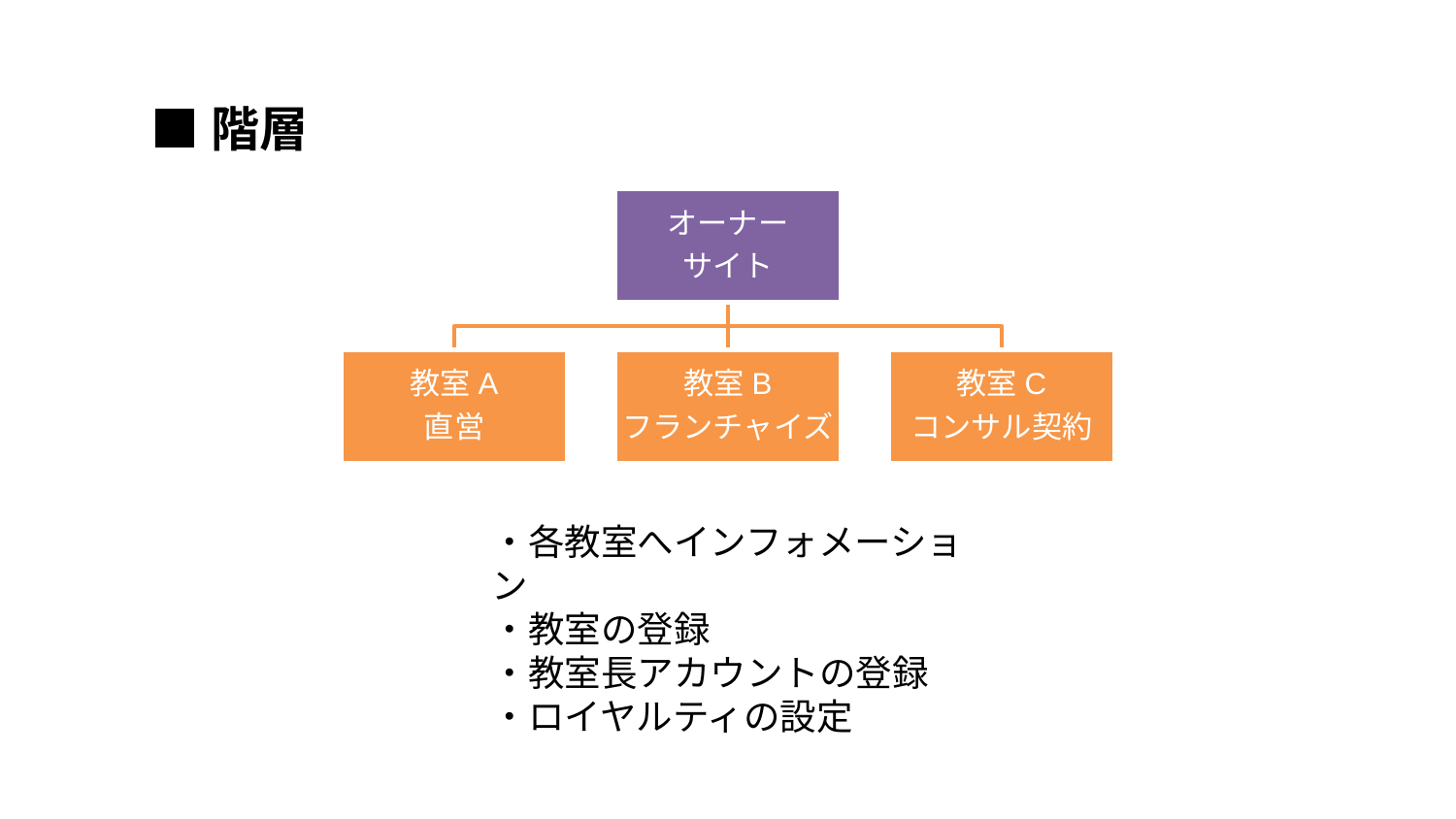

オーナー
サイト
教室A
直営
教室B
フランチャイズ
教室C
コンサル契約
■階層
・各教室へインフォメーション
・教室の登録
・教室長アカウントの登録
・ロイヤルティの設定